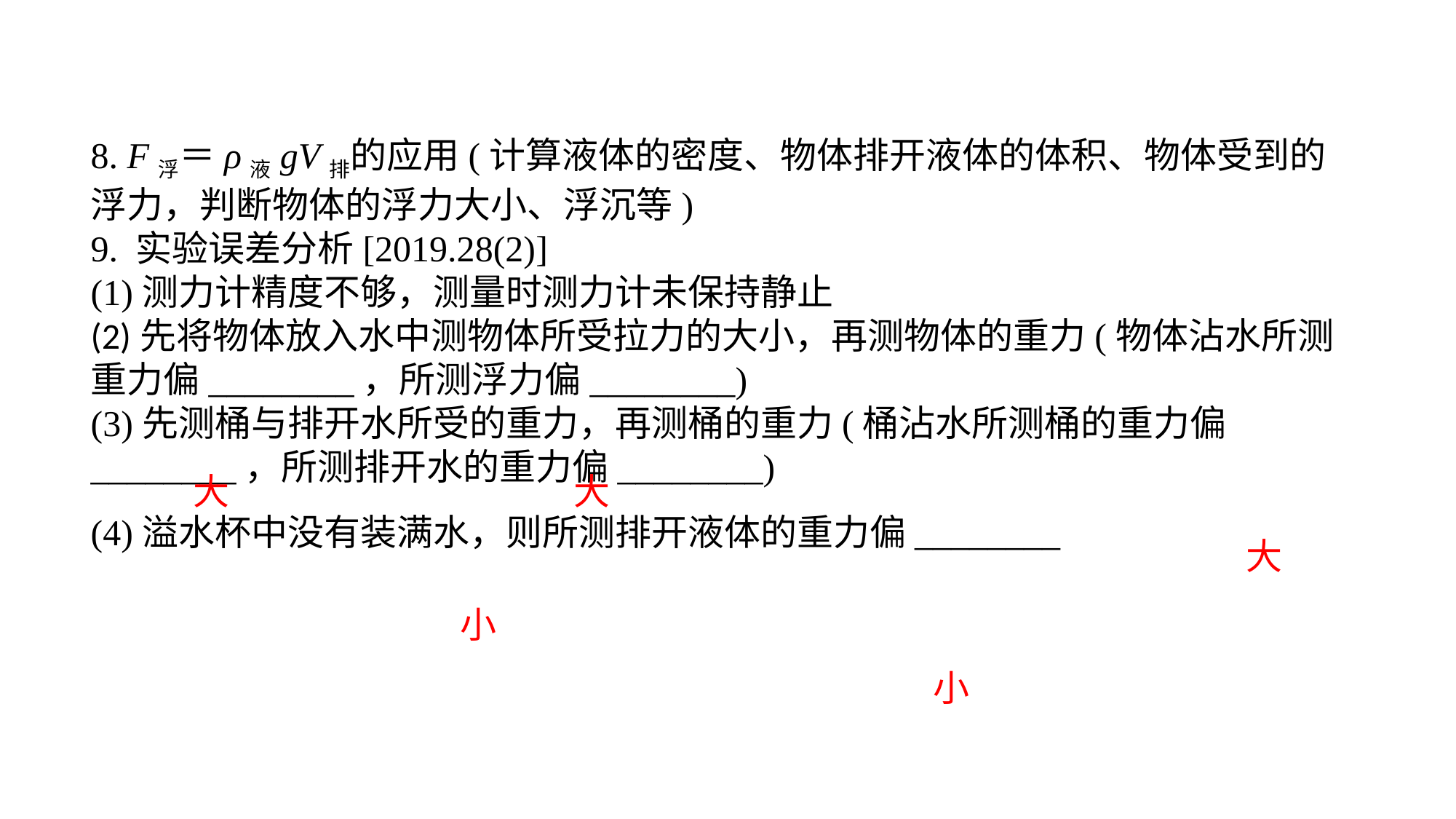

8. F浮＝ρ液gV排的应用(计算液体的密度、物体排开液体的体积、物体受到的浮力，判断物体的浮力大小、浮沉等)9. 实验误差分析[2019.28(2)](1)测力计精度不够，测量时测力计未保持静止(2)先将物体放入水中测物体所受拉力的大小，再测物体的重力(物体沾水所测重力偏________，所测浮力偏________)(3)先测桶与排开水所受的重力，再测桶的重力(桶沾水所测桶的重力偏________，所测排开水的重力偏________)(4)溢水杯中没有装满水，则所测排开液体的重力偏________
大
大
大
小
小